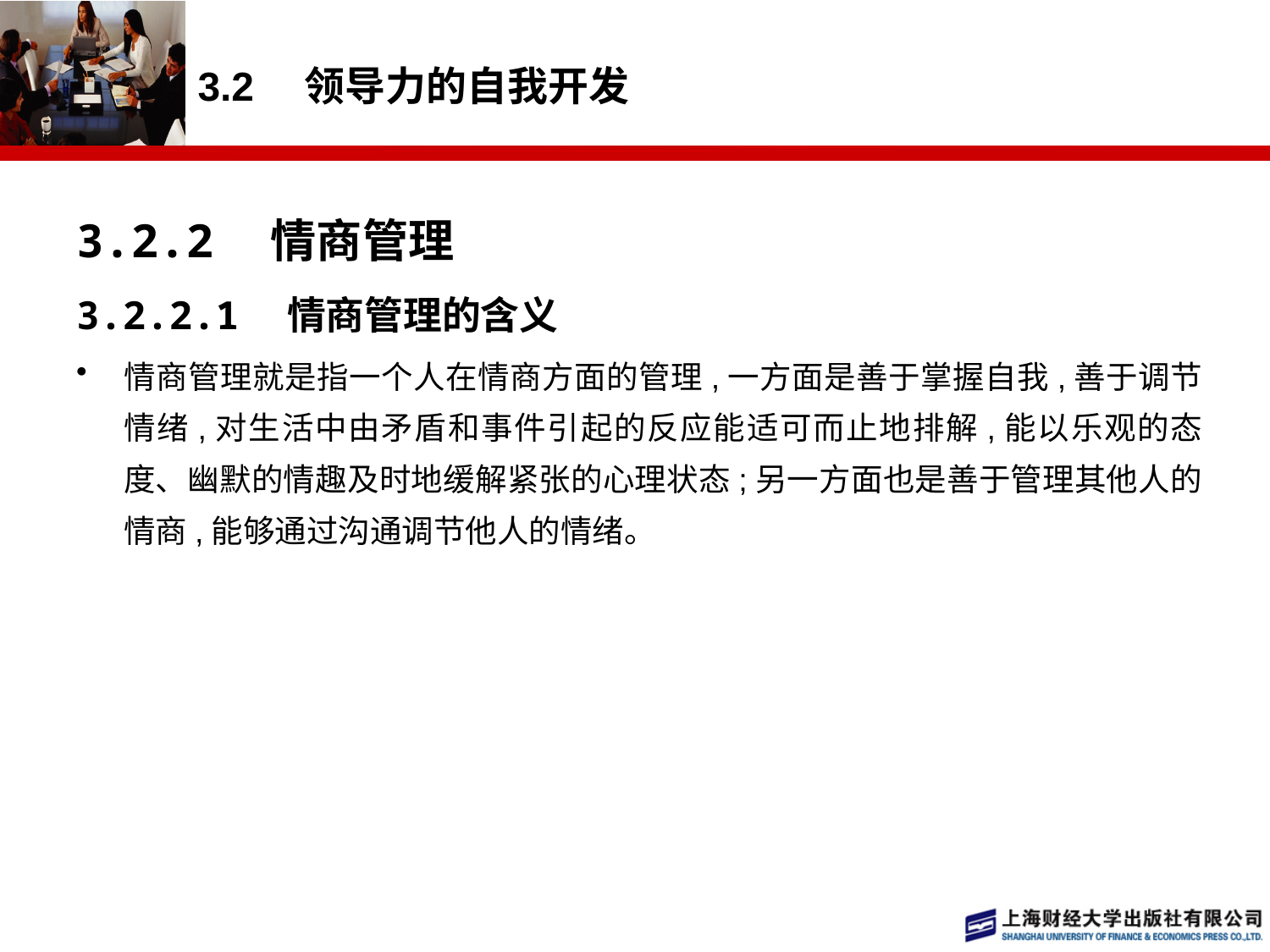

# 3.2　领导力的自我开发
3.2.2　情商管理
3.2.2.1　情商管理的含义
情商管理就是指一个人在情商方面的管理,一方面是善于掌握自我,善于调节情绪,对生活中由矛盾和事件引起的反应能适可而止地排解,能以乐观的态度、幽默的情趣及时地缓解紧张的心理状态;另一方面也是善于管理其他人的情商,能够通过沟通调节他人的情绪。